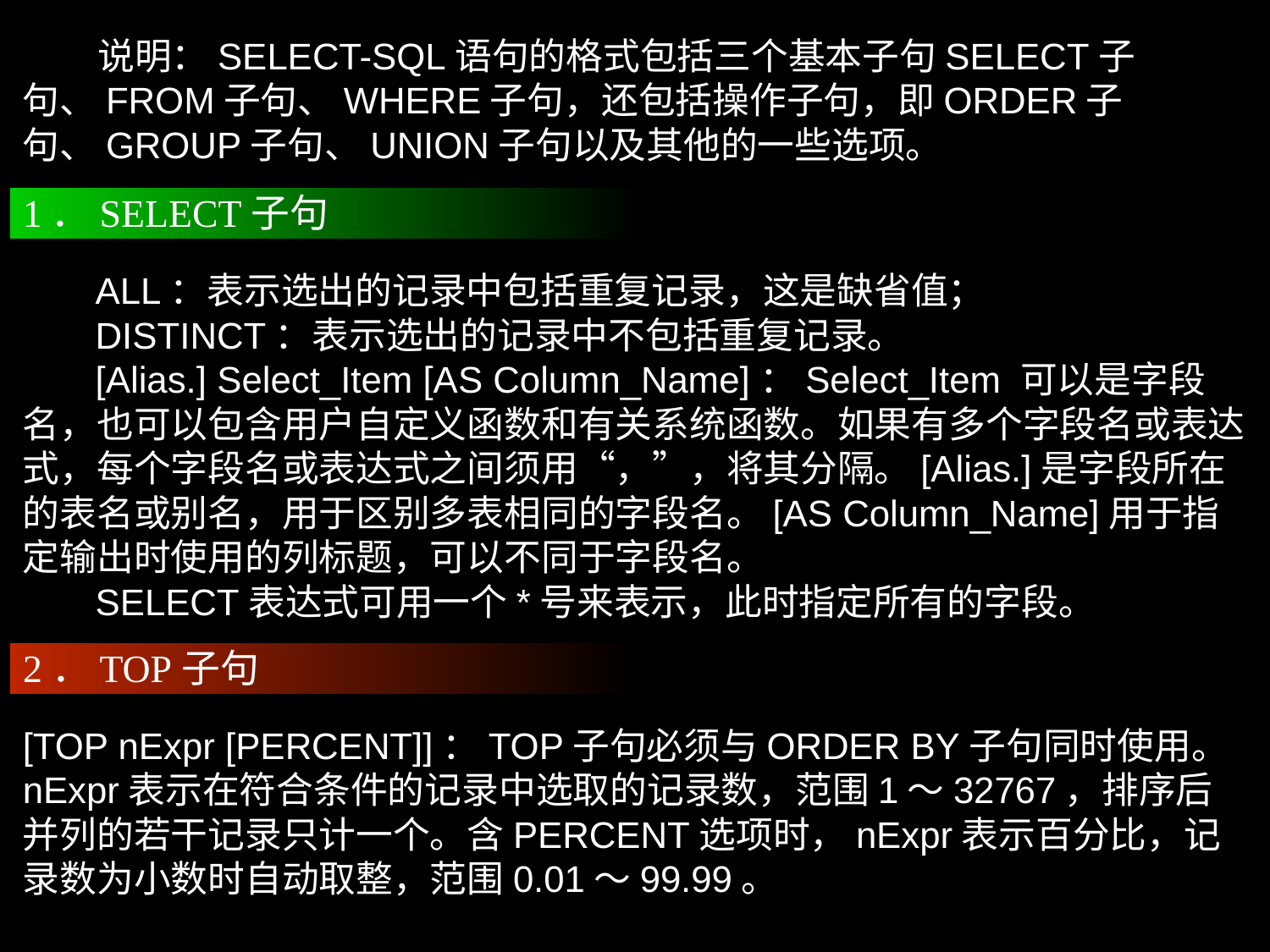

说明：SELECT-SQL语句的格式包括三个基本子句SELECT子句、FROM子句、WHERE子句，还包括操作子句，即ORDER子句、GROUP子句、UNION子句以及其他的一些选项。
1．SELECT子句
       ALL：表示选出的记录中包括重复记录，这是缺省值；
       DISTINCT：表示选出的记录中不包括重复记录。
       [Alias.] Select_Item [AS Column_Name]：Select_Item 可以是字段名，也可以包含用户自定义函数和有关系统函数。如果有多个字段名或表达式，每个字段名或表达式之间须用“，”，将其分隔。[Alias.]是字段所在的表名或别名，用于区别多表相同的字段名。[AS Column_Name]用于指定输出时使用的列标题，可以不同于字段名。
       SELECT表达式可用一个*号来表示，此时指定所有的字段。
2．TOP子句
[TOP nExpr [PERCENT]]：TOP子句必须与ORDER BY子句同时使用。nExpr表示在符合条件的记录中选取的记录数，范围1～32767，排序后并列的若干记录只计一个。含PERCENT选项时，nExpr表示百分比，记录数为小数时自动取整，范围0.01～99.99。